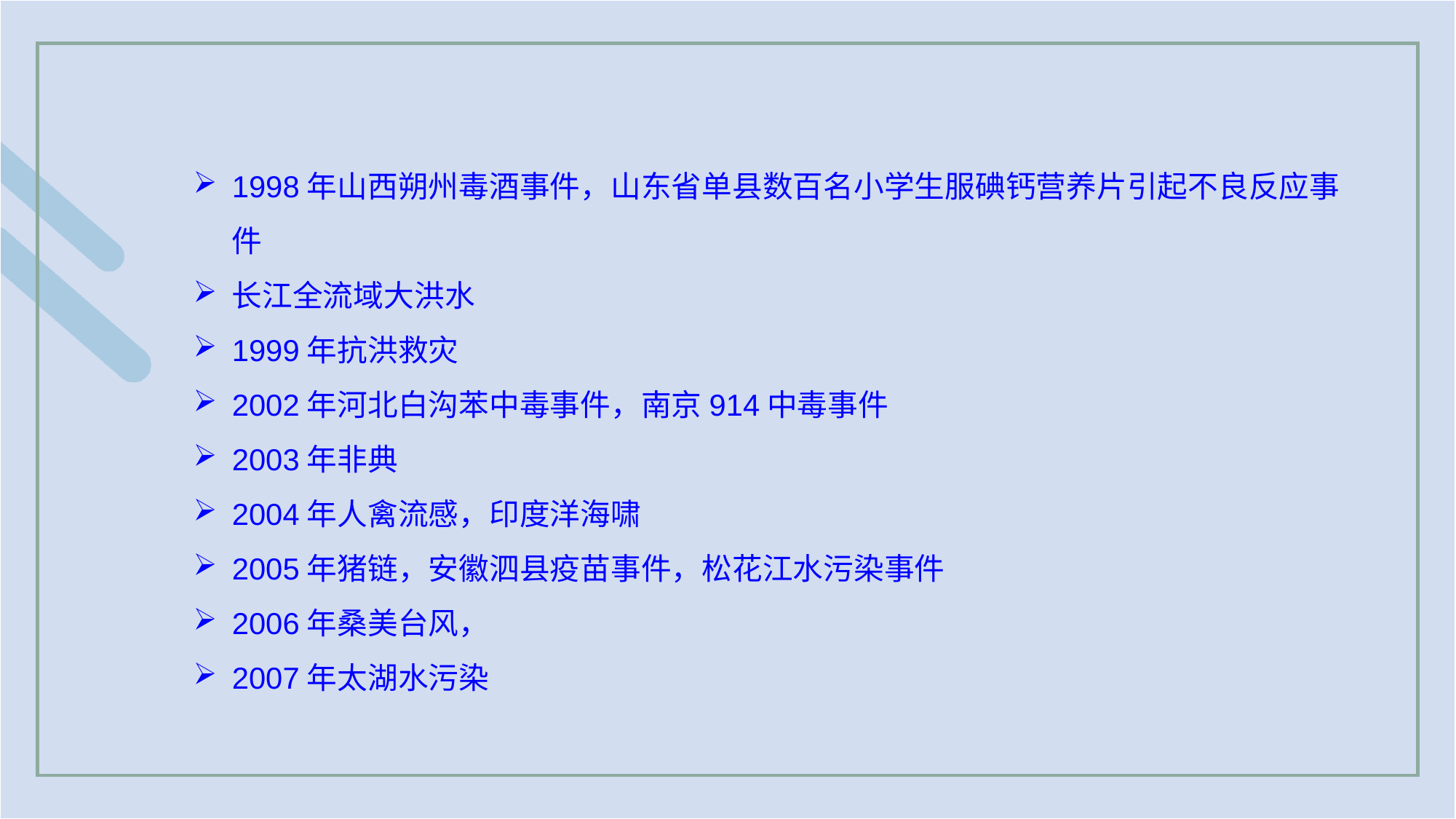

1998年山西朔州毒酒事件，山东省单县数百名小学生服碘钙营养片引起不良反应事件
长江全流域大洪水
1999年抗洪救灾
2002年河北白沟苯中毒事件，南京914中毒事件
2003年非典
2004年人禽流感，印度洋海啸
2005年猪链，安徽泗县疫苗事件，松花江水污染事件
2006年桑美台风，
2007年太湖水污染